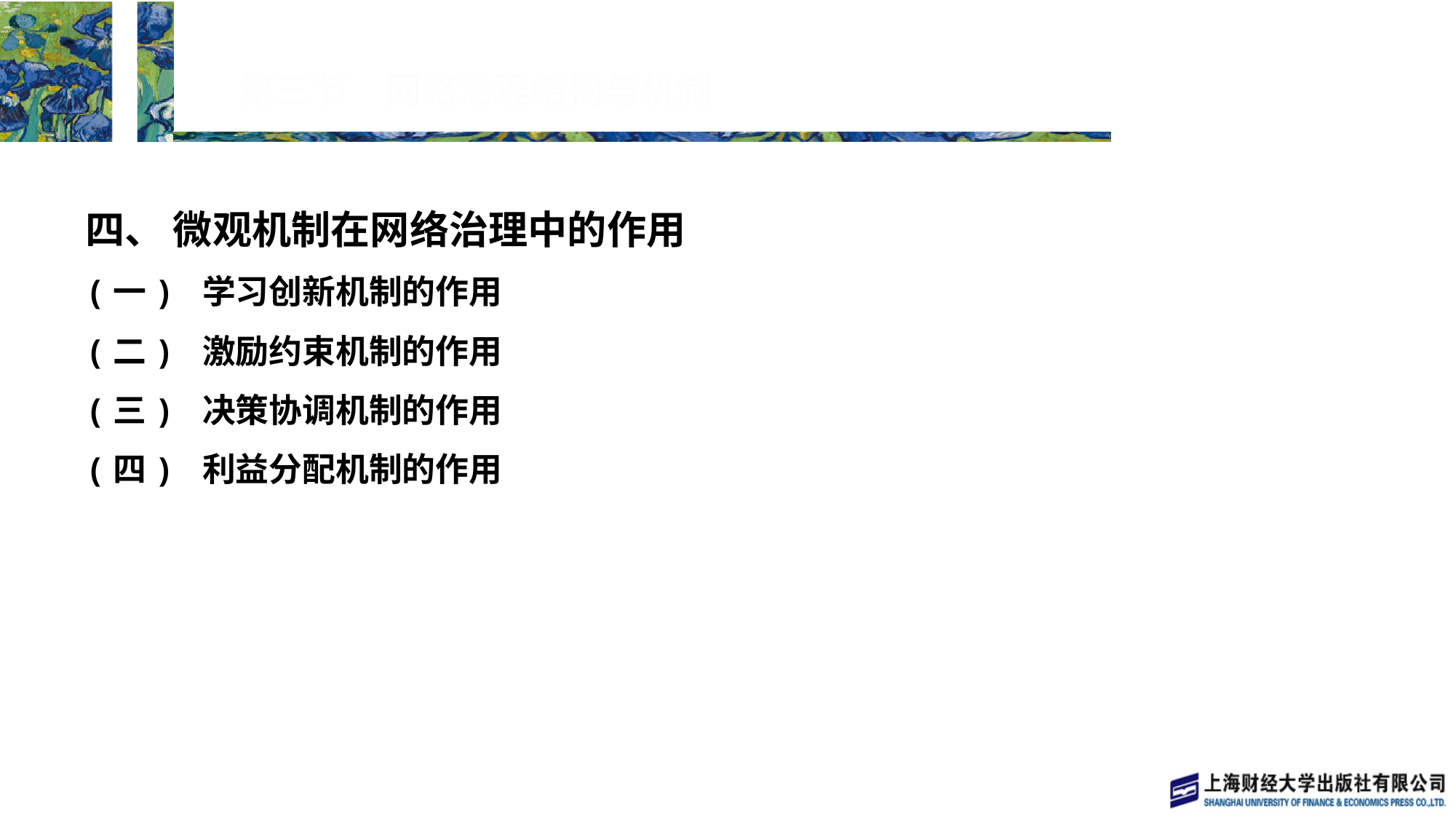

# 第三节　网络治理结构与机制
四、 微观机制在网络治理中的作用
(一) 学习创新机制的作用
(二) 激励约束机制的作用
(三) 决策协调机制的作用
(四) 利益分配机制的作用